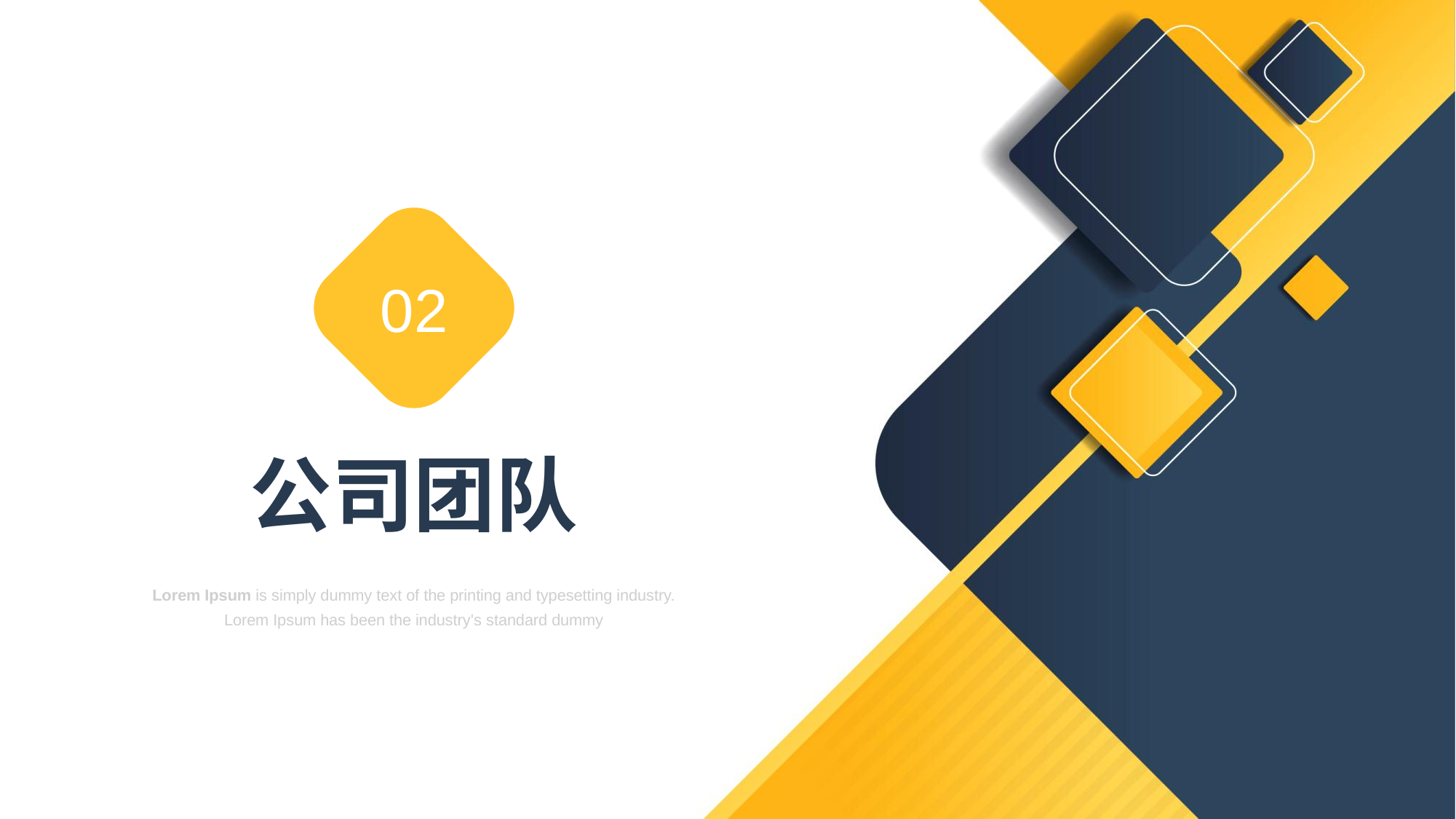

02
公司团队
Lorem Ipsum is simply dummy text of the printing and typesetting industry. Lorem Ipsum has been the industry's standard dummy